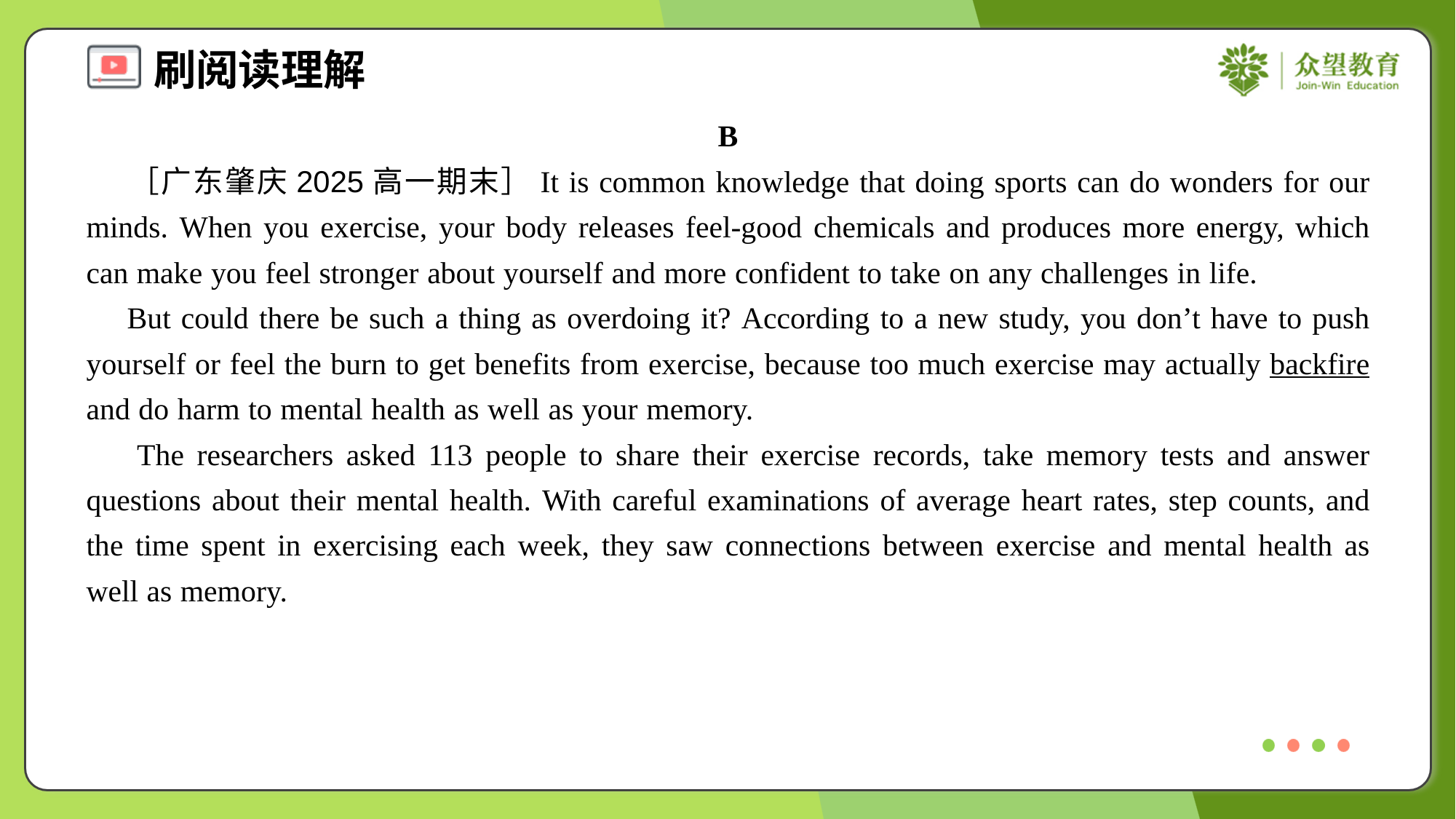

B
    ［广东肇庆2025高一期末］It is common knowledge that doing sports can do wonders for our minds. When you exercise, your body releases feel-good chemicals and produces more energy, which can make you feel stronger about yourself and more confident to take on any challenges in life.
    But could there be such a thing as overdoing it? According to a new study, you don’t have to push yourself or feel the burn to get benefits from exercise, because too much exercise may actually backfire and do harm to mental health as well as your memory.
    The researchers asked 113 people to share their exercise records, take memory tests and answer questions about their mental health. With careful examinations of average heart rates, step counts, and the time spent in exercising each week, they saw connections between exercise and mental health as well as memory.